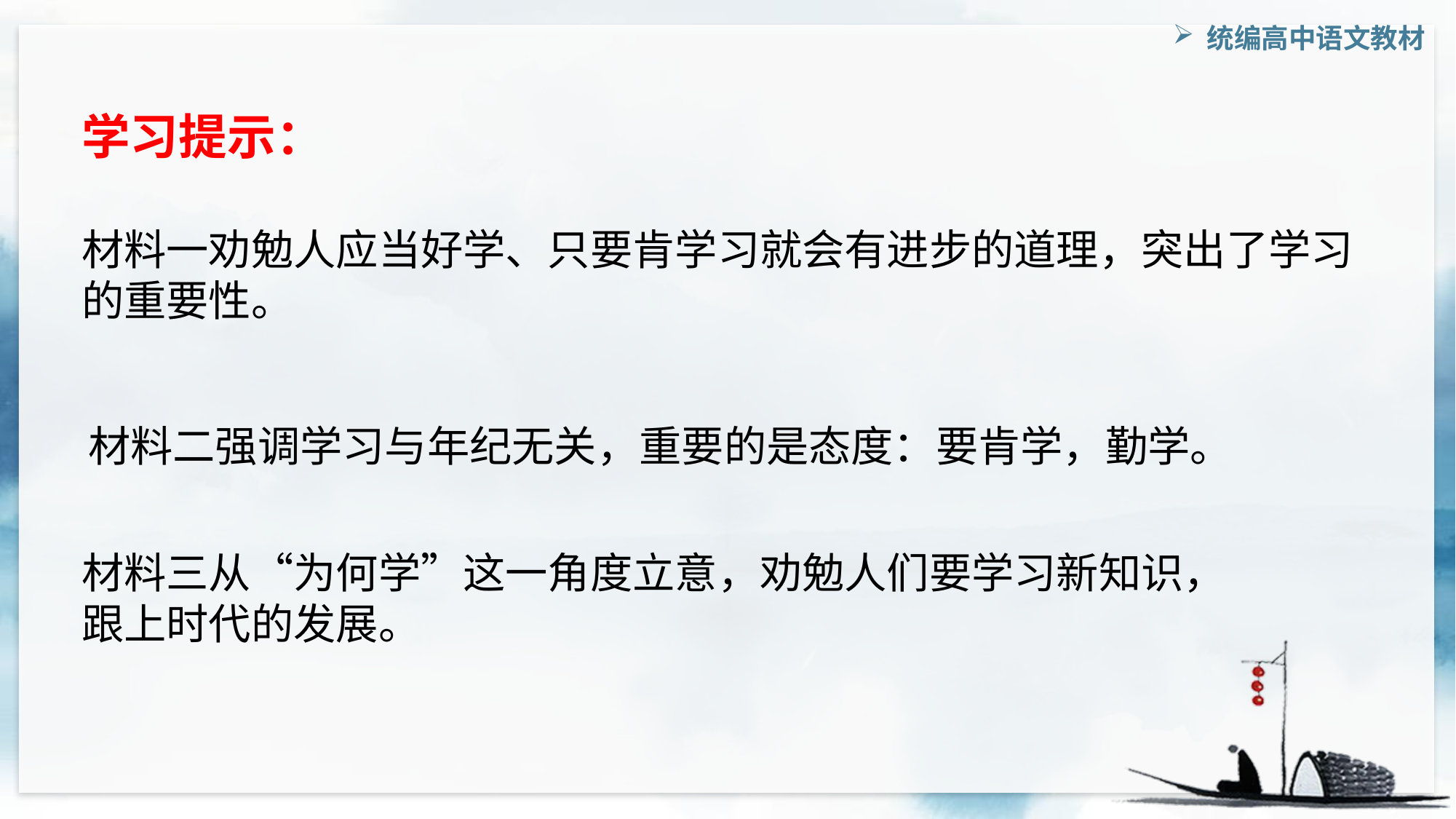

学习提示：

材料一劝勉人应当好学、只要肯学习就会有进步的道理，突出了学习的重要性。
材料二强调学习与年纪无关，重要的是态度：要肯学，勤学。
材料三从“为何学”这一角度立意，劝勉人们要学习新知识，
跟上时代的发展。